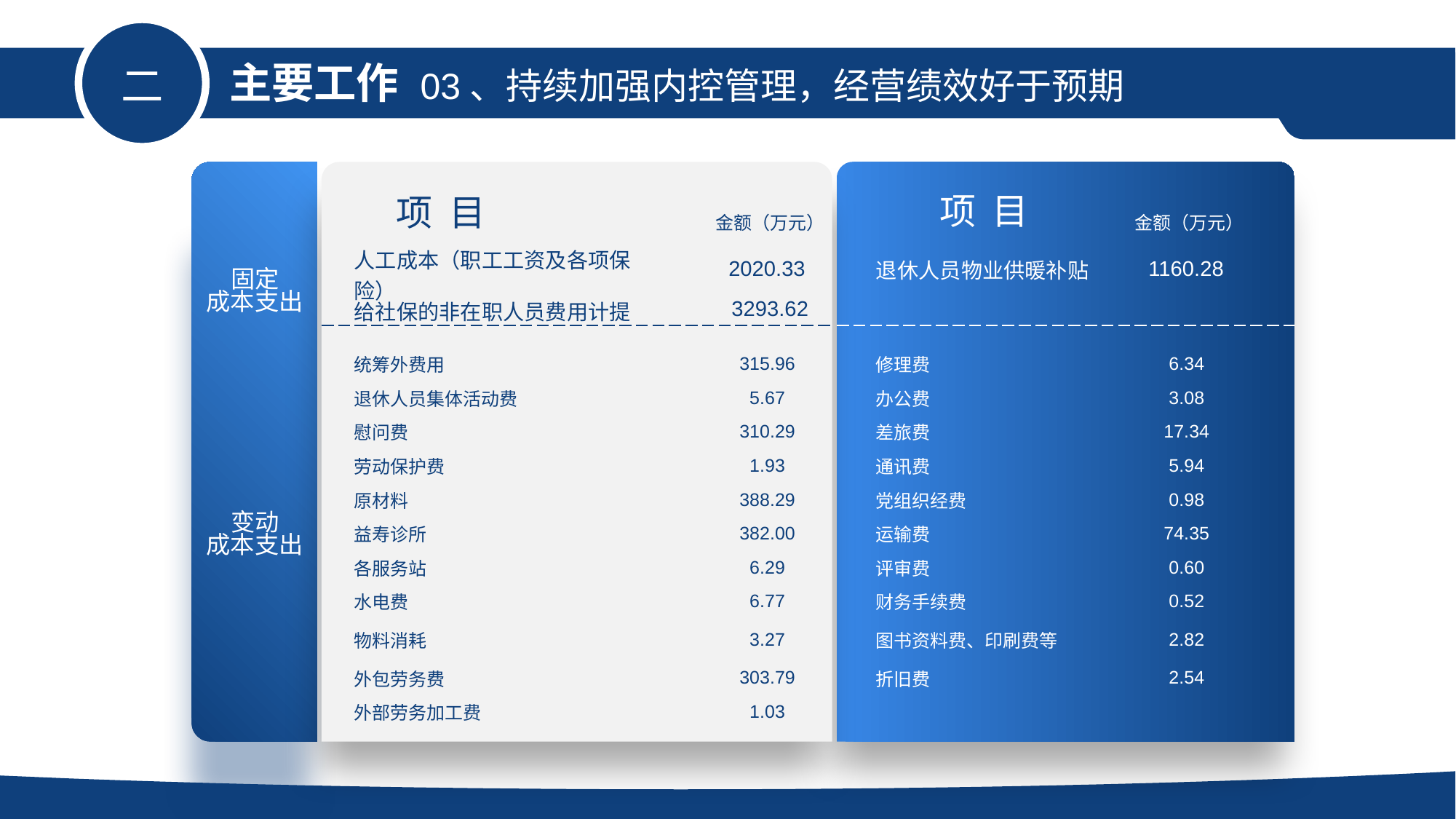

主要工作
03、持续加强内控管理，经营绩效好于预期
二

| 项 目 |  | 金额（万元） | 项 目 | 金额（万元） |
| --- | --- | --- | --- | --- |
| 固定 成本支出 | 人工成本（职工工资及各项保险） | 2020.33 | 退休人员物业供暖补贴 | 1160.28 |
|  | 给社保的非在职人员费用计提 | 3293.62 |  |  |
| 变动 成本支出 | 统筹外费用 | 315.96 | 修理费 | 6.34 |
|  | 退休人员集体活动费 | 5.67 | 办公费 | 3.08 |
|  | 慰问费 | 310.29 | 差旅费 | 17.34 |
|  | 劳动保护费 | 1.93 | 通讯费 | 5.94 |
|  | 原材料 | 388.29 | 党组织经费 | 0.98 |
|  | 益寿诊所 | 382.00 | 运输费 | 74.35 |
|  | 各服务站 | 6.29 | 评审费 | 0.60 |
|  | 水电费 | 6.77 | 财务手续费 | 0.52 |
|  | 物料消耗 | 3.27 | 图书资料费、印刷费等 | 2.82 |
|  | 外包劳务费 | 303.79 | 折旧费 | 2.54 |
|  | 外部劳务加工费 | 1.03 |  |  |

（万元）